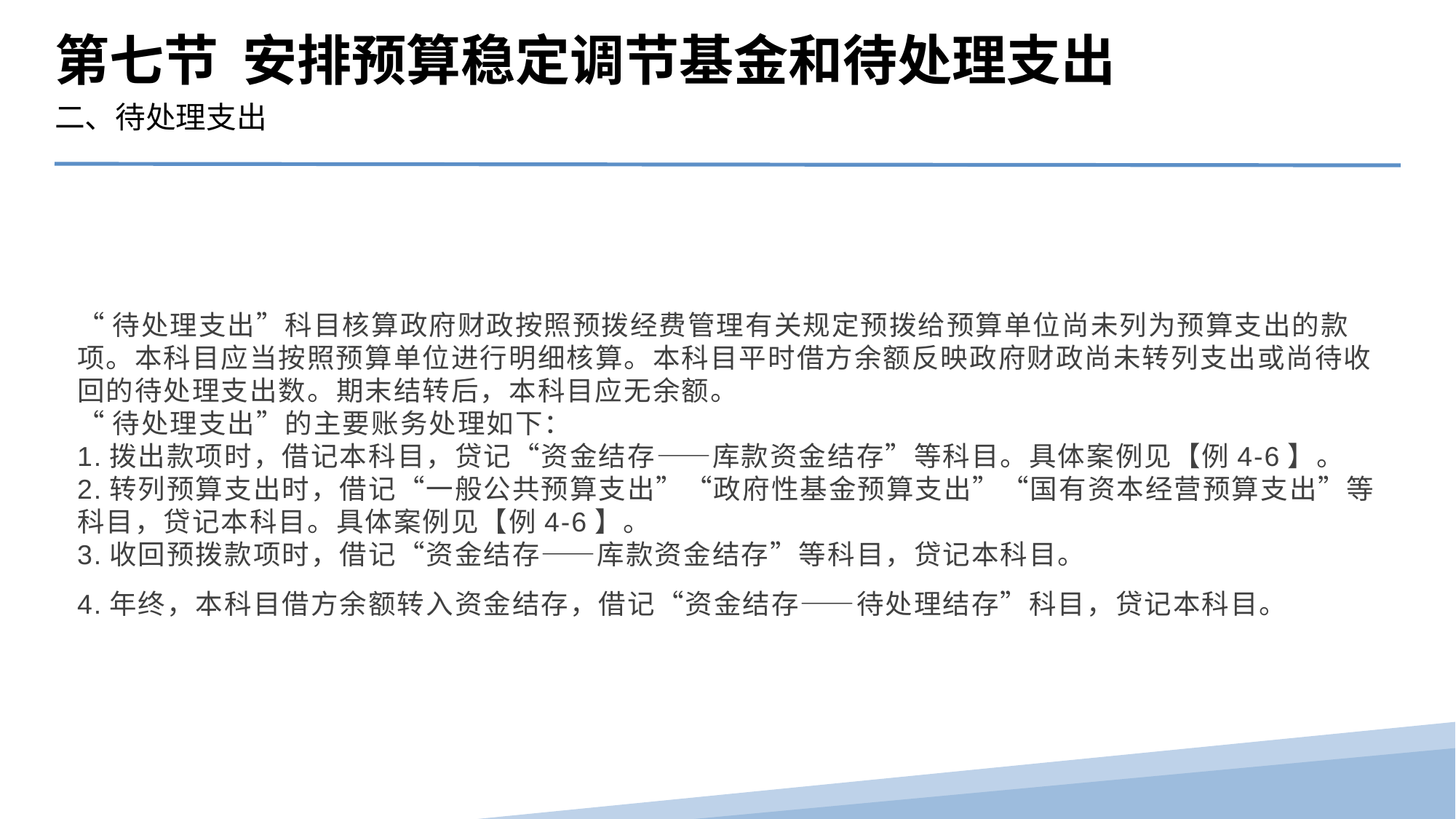

第七节  安排预算稳定调节基金和待处理支出
二、待处理支出
“待处理支出”科目核算政府财政按照预拨经费管理有关规定预拨给预算单位尚未列为预算支出的款项。本科目应当按照预算单位进行明细核算。本科目平时借方余额反映政府财政尚未转列支出或尚待收回的待处理支出数。期末结转后，本科目应无余额。
“待处理支出”的主要账务处理如下：
1.拨出款项时，借记本科目，贷记“资金结存——库款资金结存”等科目。具体案例见【例4-6】。
2.转列预算支出时，借记“一般公共预算支出”“政府性基金预算支出”“国有资本经营预算支出”等科目，贷记本科目。具体案例见【例4-6】。
3.收回预拨款项时，借记“资金结存——库款资金结存”等科目，贷记本科目。
4.年终，本科目借方余额转入资金结存，借记“资金结存——待处理结存”科目，贷记本科目。